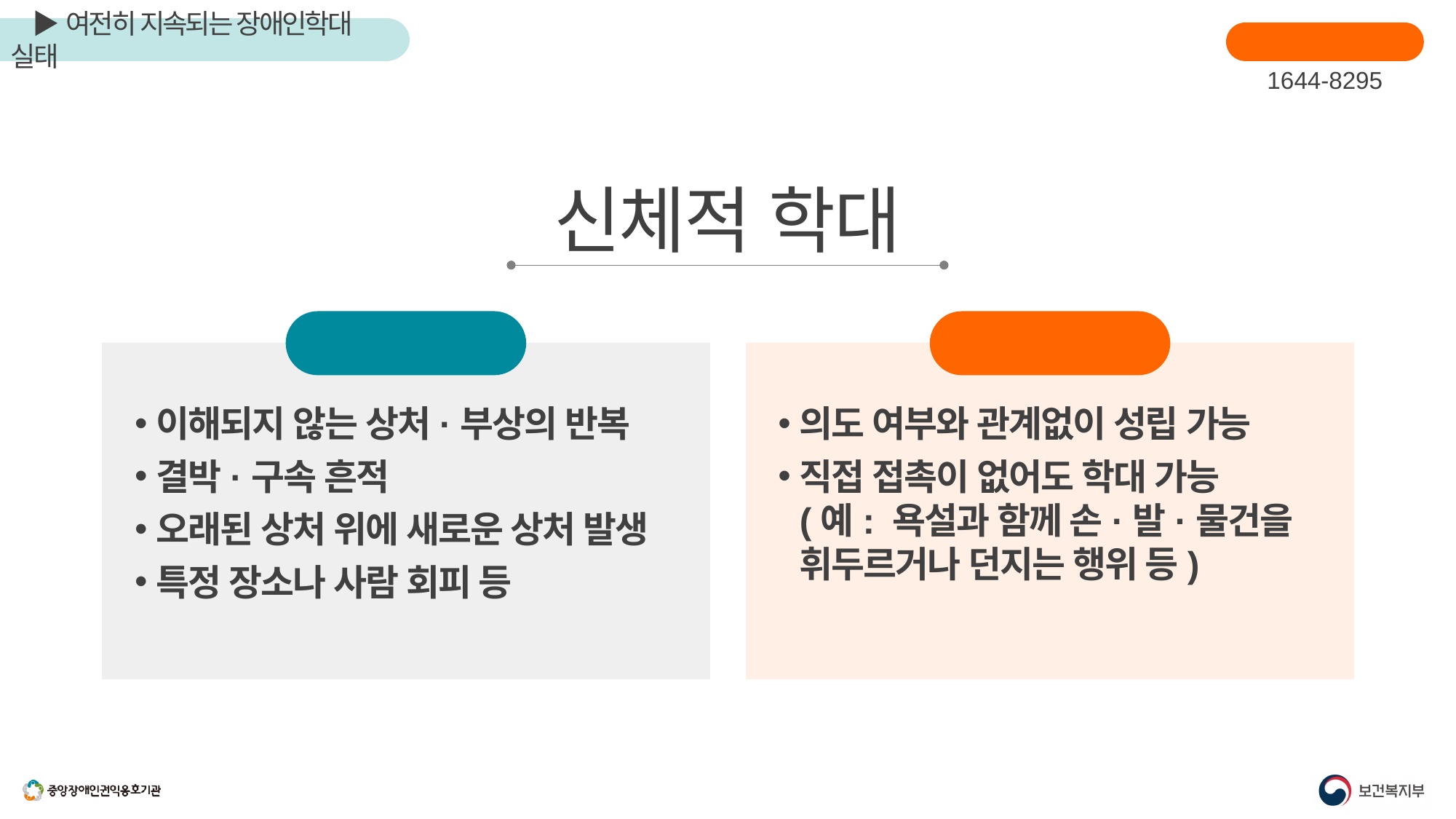

장애인학대신고
1644-8295
신체적 학대
징후

이해되지 않는 상처·부상의 반복
결박·구속 흔적
오래된 상처 위에 새로운 상처 발생
특정 장소나 사람 회피 등
주의할 점

의도 여부와 관계없이 성립 가능
직접 접촉이 없어도 학대 가능
(예: 욕설과 함께 손·발·물건을 휘두르거나 던지는 행위 등)